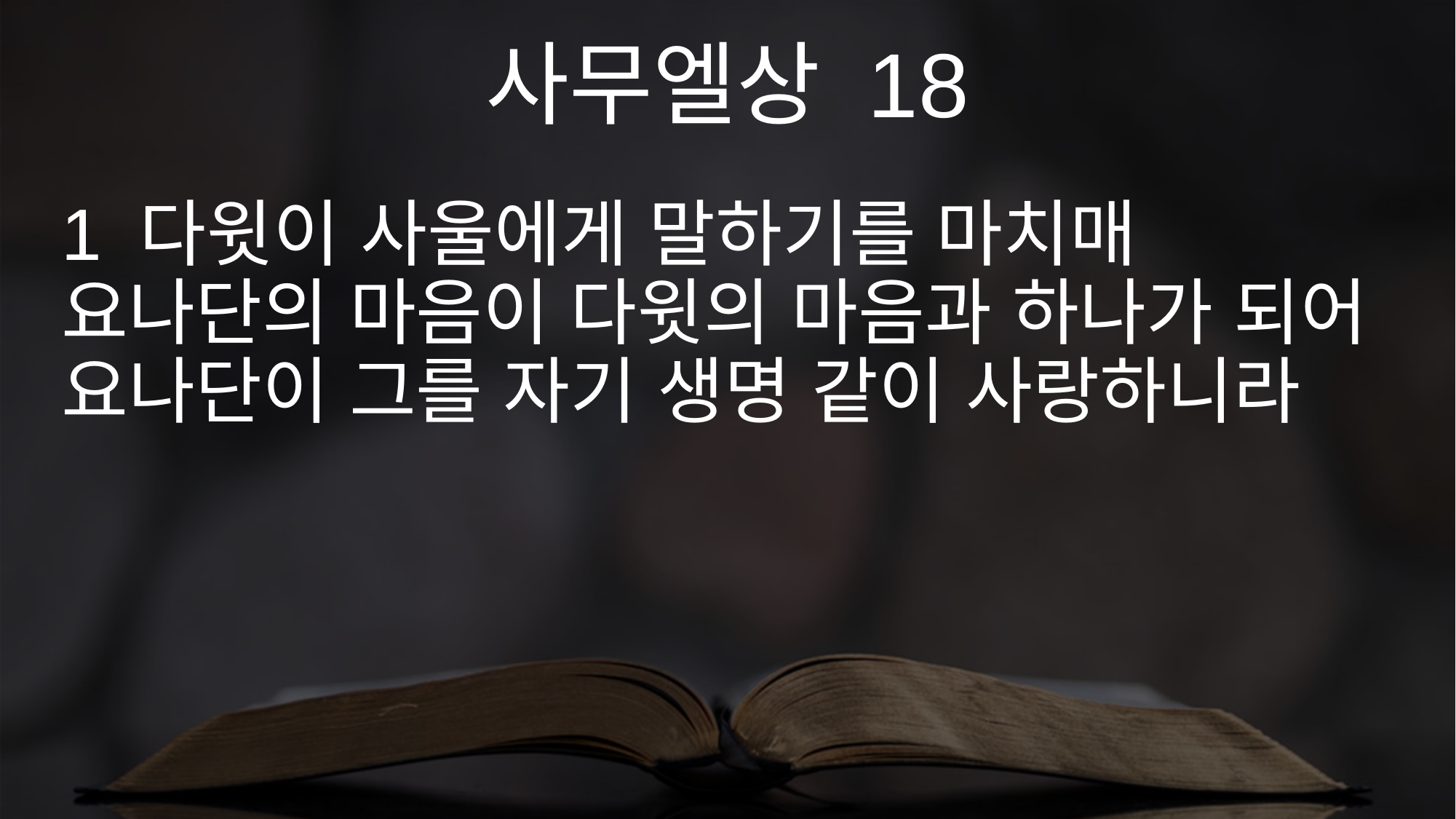

사무엘상 18
1 다윗이 사울에게 말하기를 마치매 요나단의 마음이 다윗의 마음과 하나가 되어 요나단이 그를 자기 생명 같이 사랑하니라